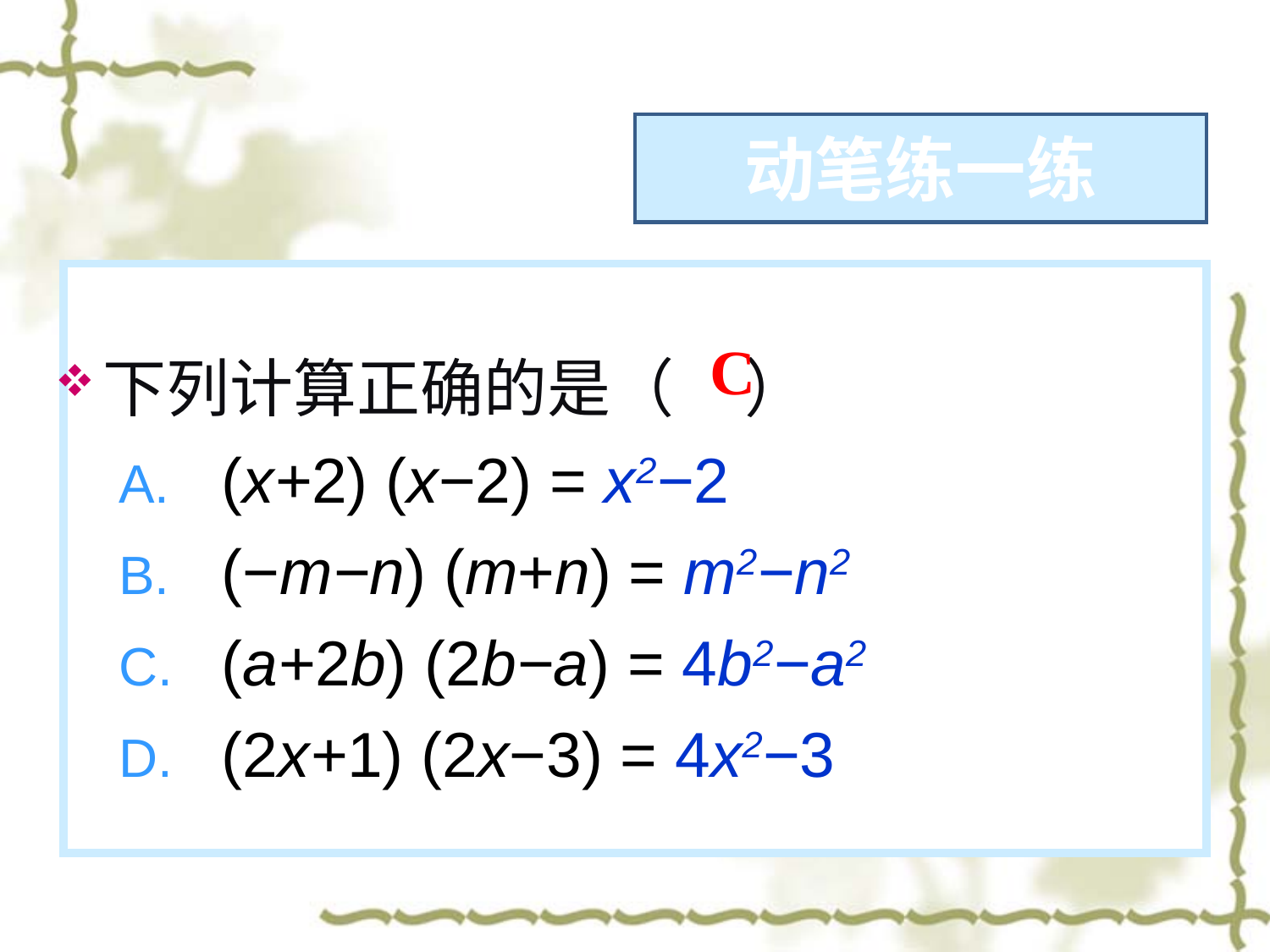

动笔练一练

下列计算正确的是（     ）
(x+2) (x−2) = x2−2
(−m−n) (m+n) = m2−n2
(a+2b) (2b−a) = 4b2−a2
(2x+1) (2x−3) = 4x2−3
C